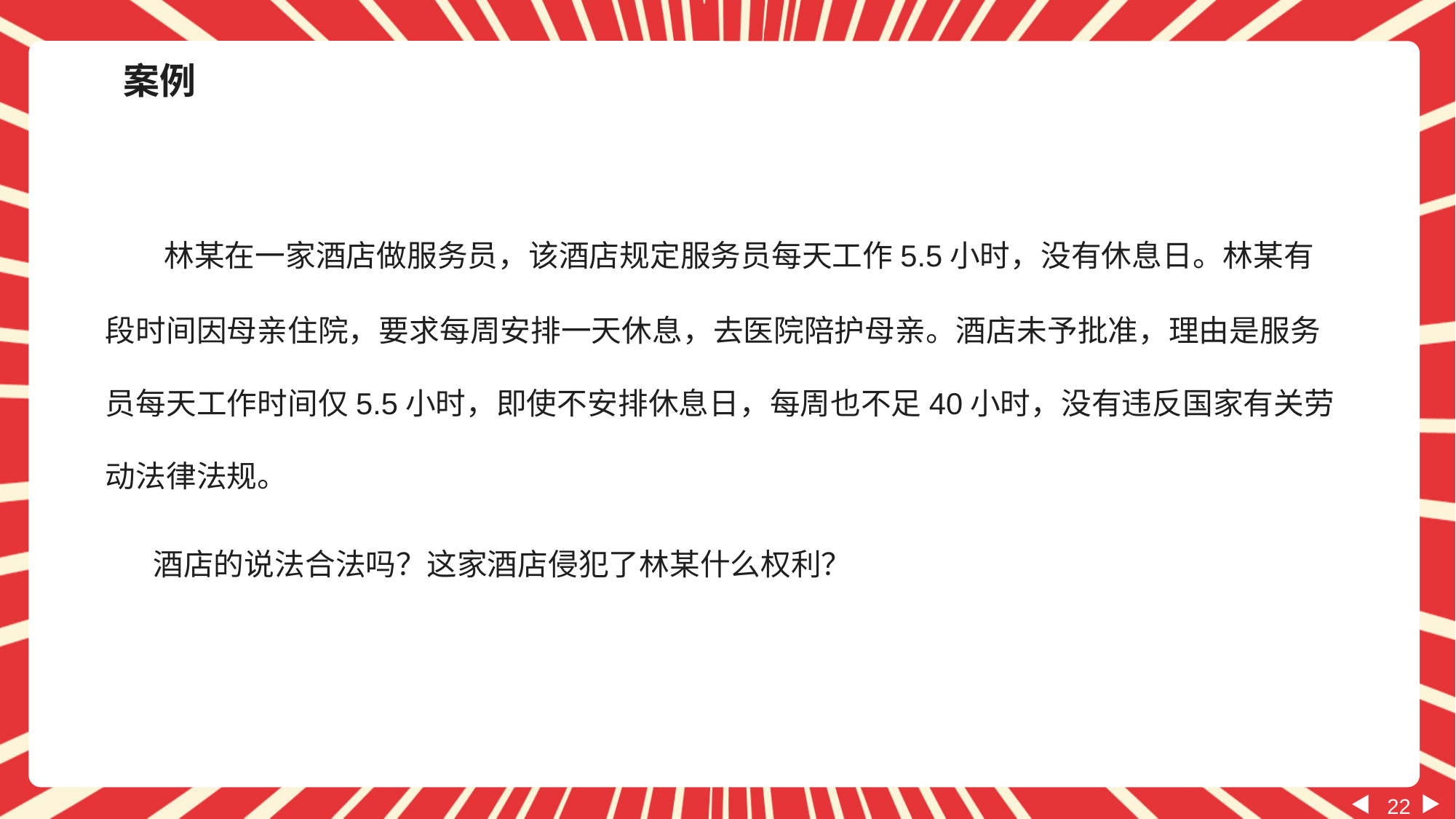

案例
     林某在一家酒店做服务员，该酒店规定服务员每天工作5.5小时，没有休息日。林某有段时间因母亲住院，要求每周安排一天休息，去医院陪护母亲。酒店未予批准，理由是服务员每天工作时间仅5.5小时，即使不安排休息日，每周也不足40小时，没有违反国家有关劳动法律法规。
      酒店的说法合法吗？这家酒店侵犯了林某什么权利？